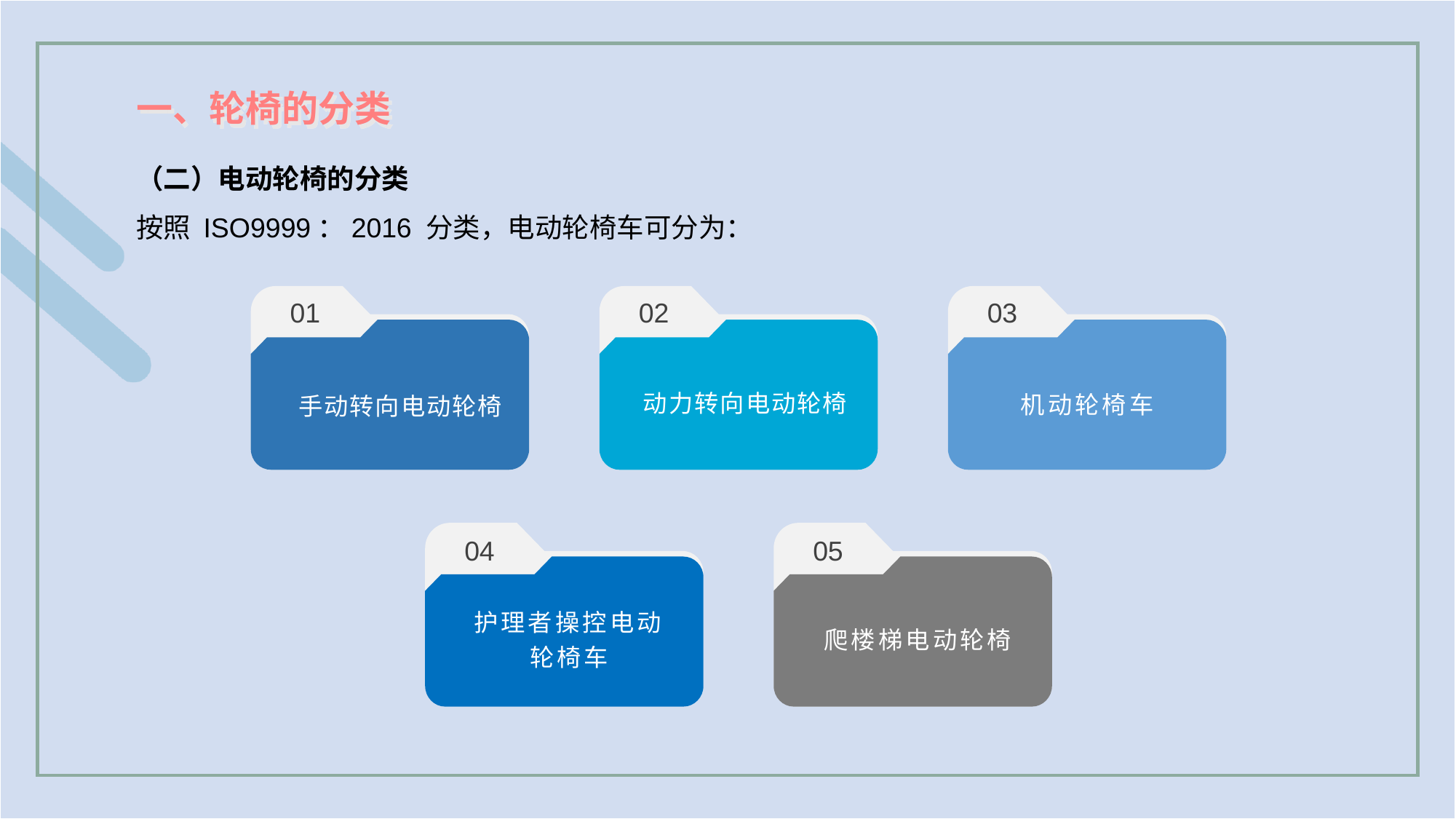

一、轮椅的分类
（二）电动轮椅的分类
按照 ISO9999：2016 分类，电动轮椅车可分为：

01
02
03

动力转向电动轮椅
机动轮椅车
手动转向电动轮椅

04
05

护理者操控电动轮椅车
爬楼梯电动轮椅